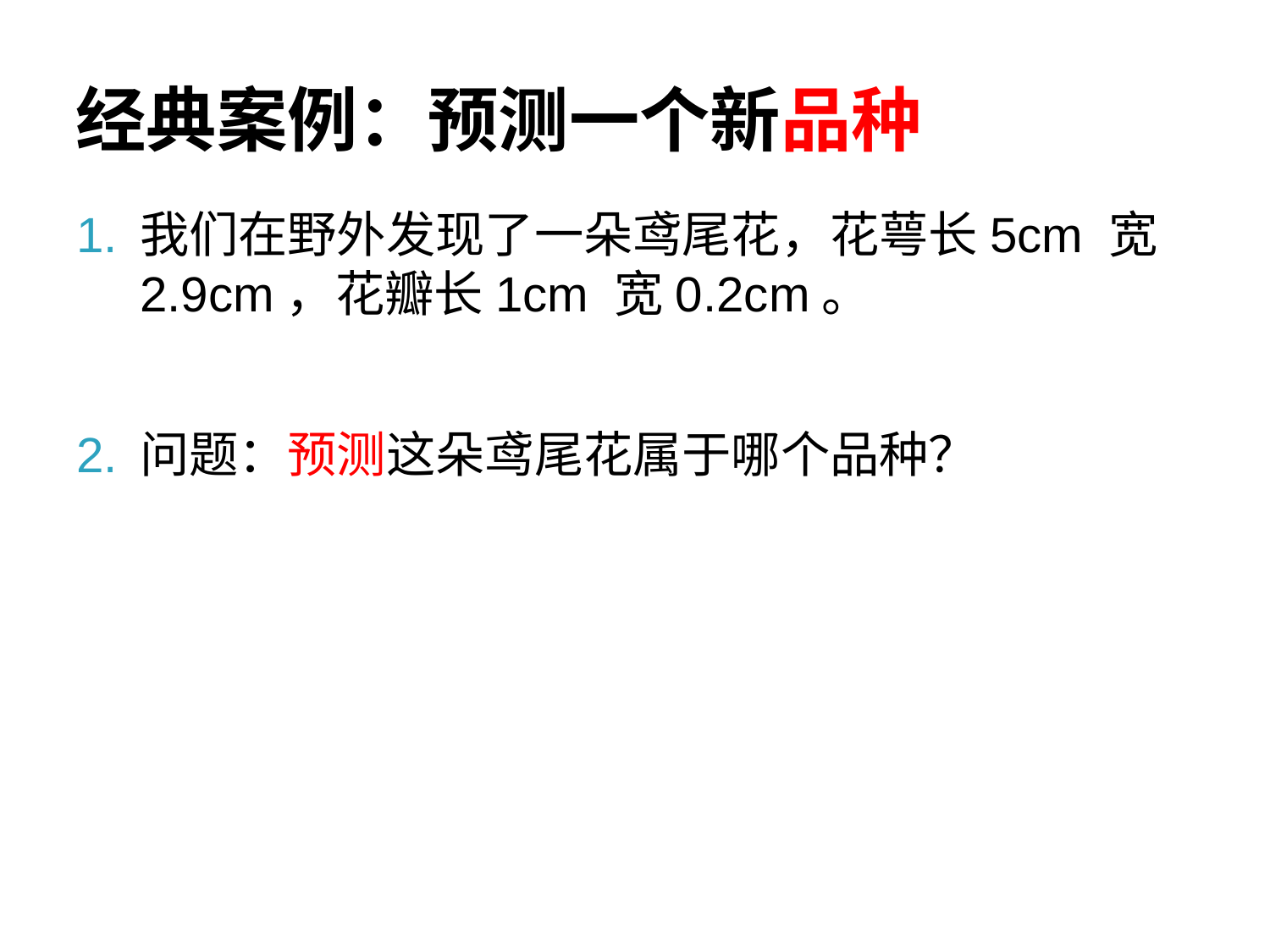

# 经典案例：预测一个新品种
我们在野外发现了一朵鸢尾花，花萼长5cm 宽2.9cm，花瓣长1cm 宽0.2cm。

问题：预测这朵鸢尾花属于哪个品种？